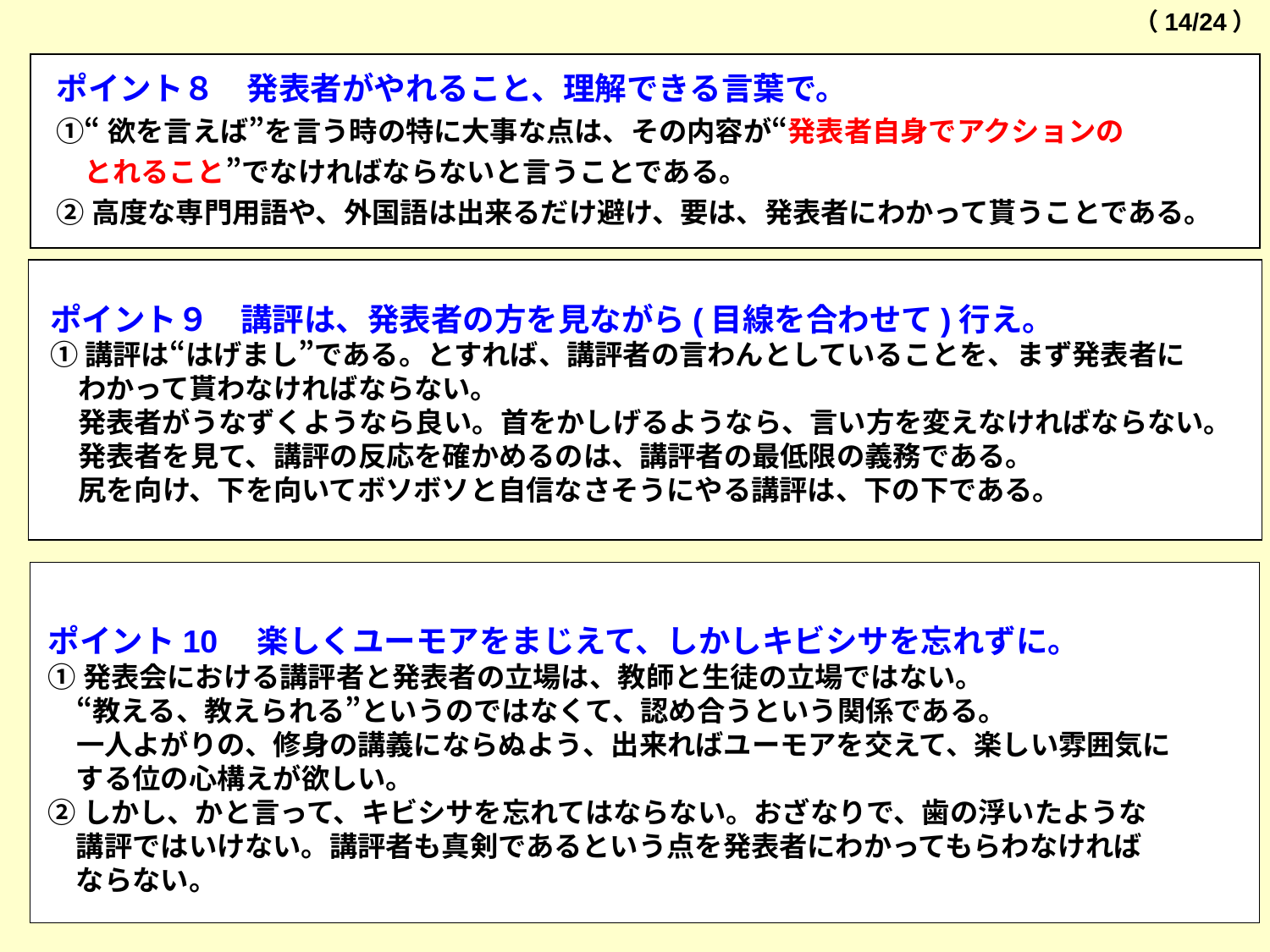

（14/24）

ポイント８　発表者がやれること、理解できる言葉で。
①“欲を言えば”を言う時の特に大事な点は、その内容が“発表者自身でアクションの
　とれること”でなければならないと言うことである。
②高度な専門用語や、外国語は出来るだけ避け、要は、発表者にわかって貰うことである。

ポイント９　講評は、発表者の方を見ながら(目線を合わせて)行え。
①講評は“はげまし”である。とすれば、講評者の言わんとしていることを、まず発表者に
　わかって貰わなければならない。
　発表者がうなずくようなら良い。首をかしげるようなら、言い方を変えなければならない。
　発表者を見て、講評の反応を確かめるのは、講評者の最低限の義務である。
　尻を向け、下を向いてボソボソと自信なさそうにやる講評は、下の下である。

ポイント10　楽しくユーモアをまじえて、しかしキビシサを忘れずに。
①発表会における講評者と発表者の立場は、教師と生徒の立場ではない。
　“教える、教えられる”というのではなくて、認め合うという関係である。
　一人よがりの、修身の講義にならぬよう、出来ればユーモアを交えて、楽しい雰囲気に
　する位の心構えが欲しい。
②しかし、かと言って、キビシサを忘れてはならない。おざなりで、歯の浮いたような
　講評ではいけない。講評者も真剣であるという点を発表者にわかってもらわなければ
　ならない。